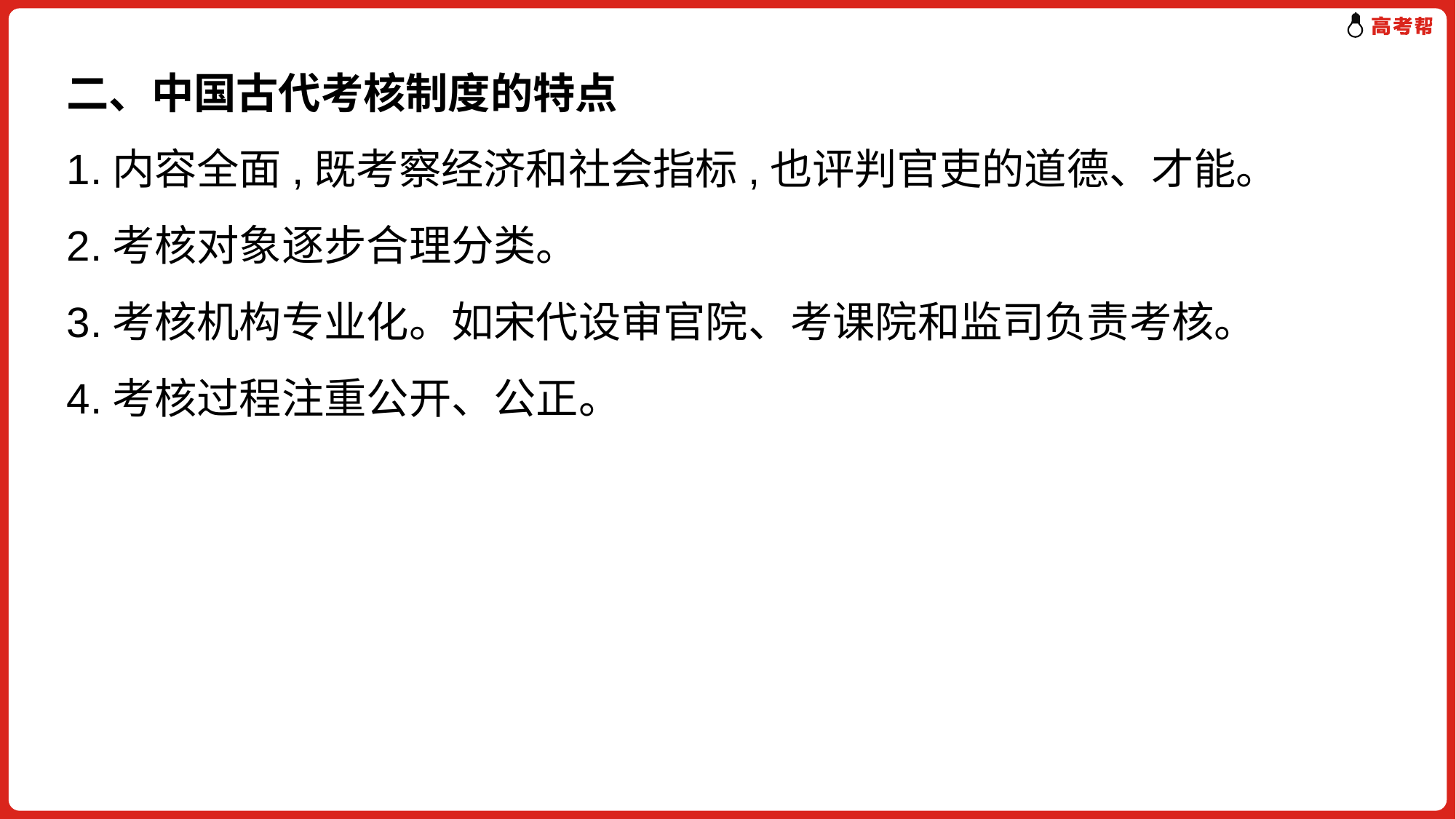

二、中国古代考核制度的特点
1.内容全面,既考察经济和社会指标,也评判官吏的道德、才能。
2.考核对象逐步合理分类。
3.考核机构专业化。如宋代设审官院、考课院和监司负责考核。
4.考核过程注重公开、公正。